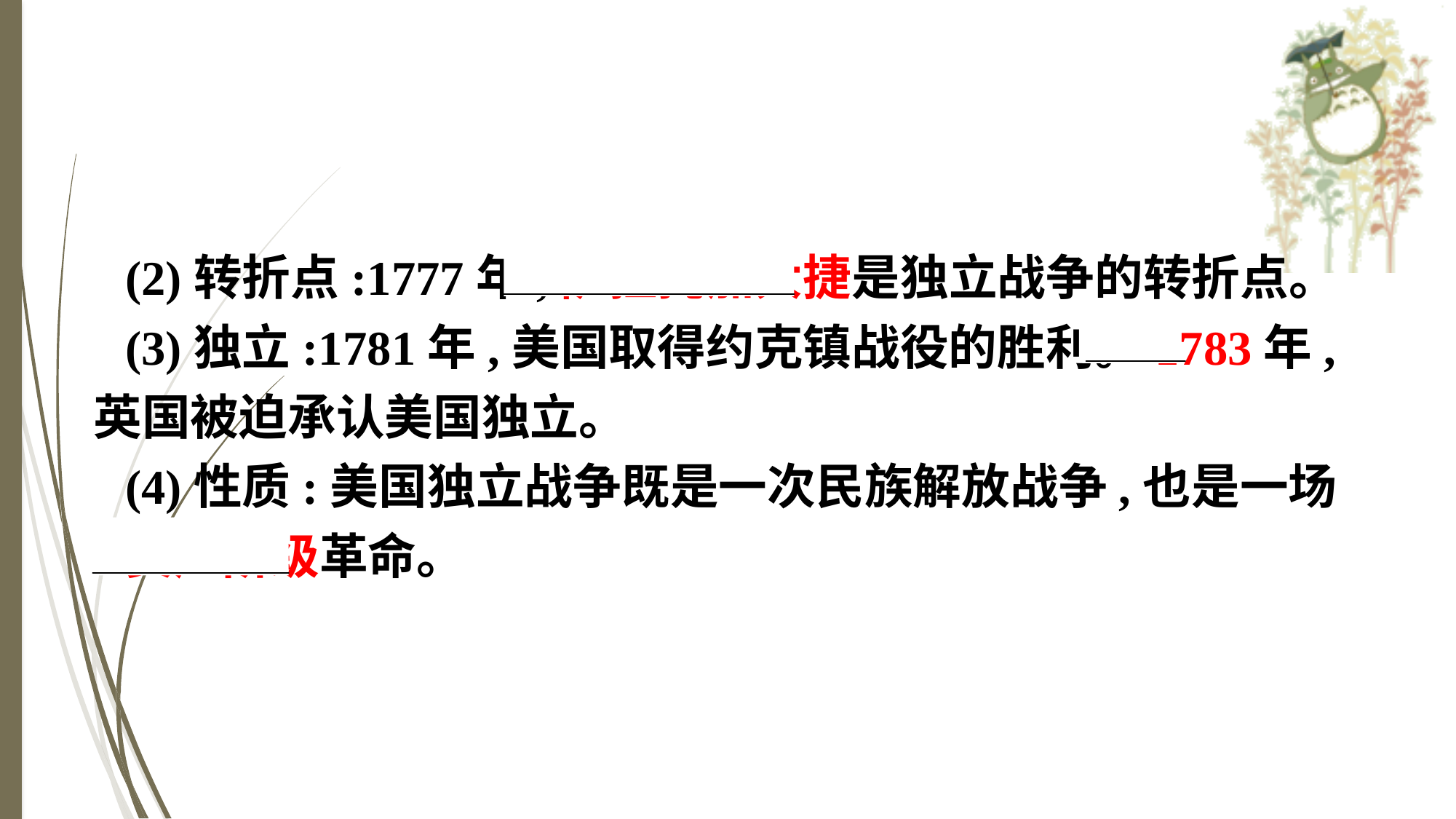

(2)转折点:1777年,萨拉托加大捷是独立战争的转折点。
(3)独立:1781年,美国取得约克镇战役的胜利。1783年,英国被迫承认美国独立。
(4)性质:美国独立战争既是一次民族解放战争,也是一场
资产阶级革命。